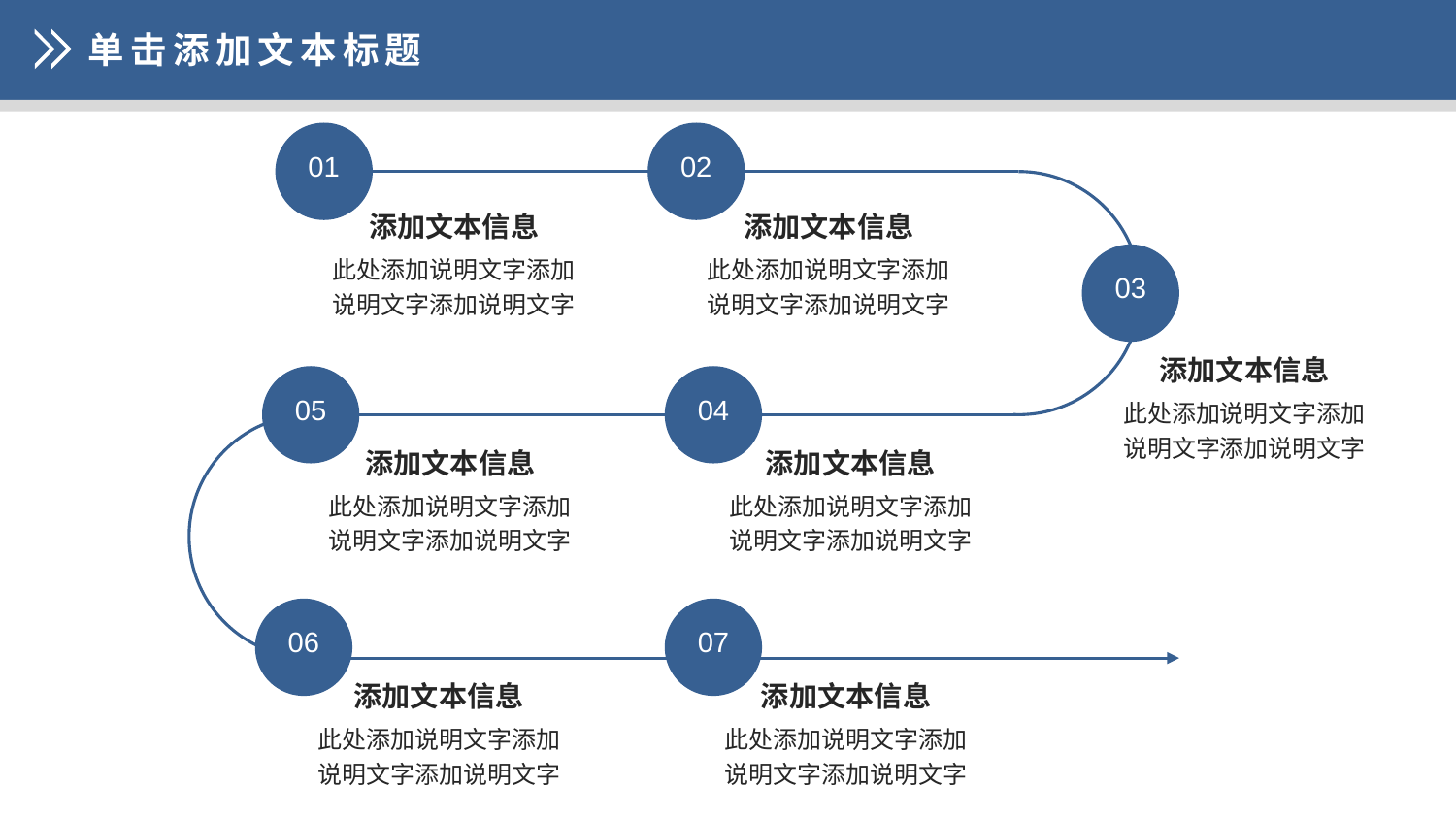

单击添加文本标题

01

02

添加文本信息
此处添加说明文字添加说明文字添加说明文字
添加文本信息
此处添加说明文字添加说明文字添加说明文字

03
添加文本信息
此处添加说明文字添加说明文字添加说明文字

05

04

添加文本信息
此处添加说明文字添加说明文字添加说明文字
添加文本信息
此处添加说明文字添加说明文字添加说明文字

06

07
添加文本信息
此处添加说明文字添加说明文字添加说明文字
添加文本信息
此处添加说明文字添加说明文字添加说明文字